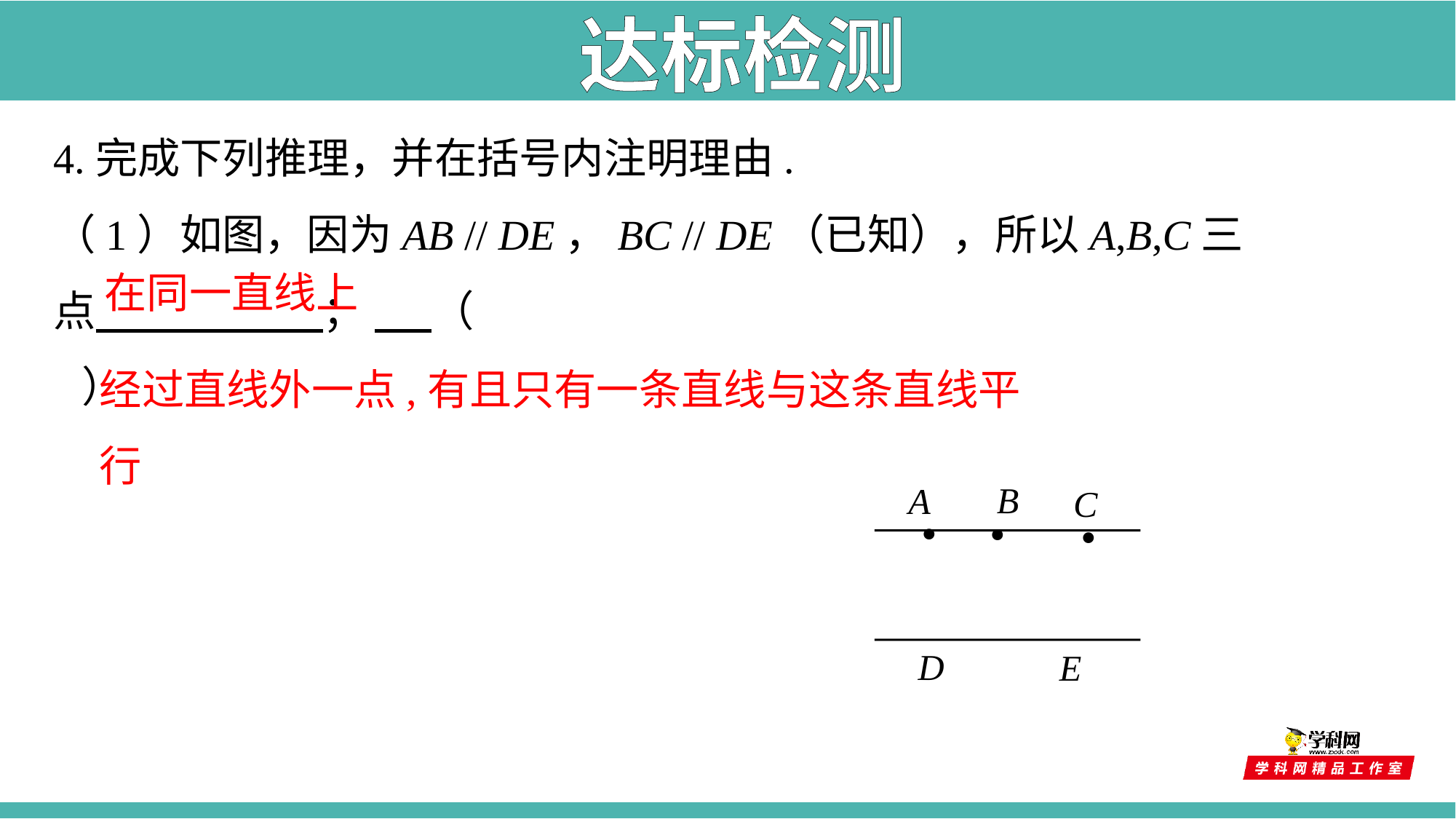

达标检测
4.完成下列推理，并在括号内注明理由.
（1）如图，因为AB // DE，BC // DE（已知），所以A,B,C三点                        ；       （                                                                                         ）

在同一直线上
经过直线外一点,有且只有一条直线与这条直线平行
·
·
·
B
A
C

D
E